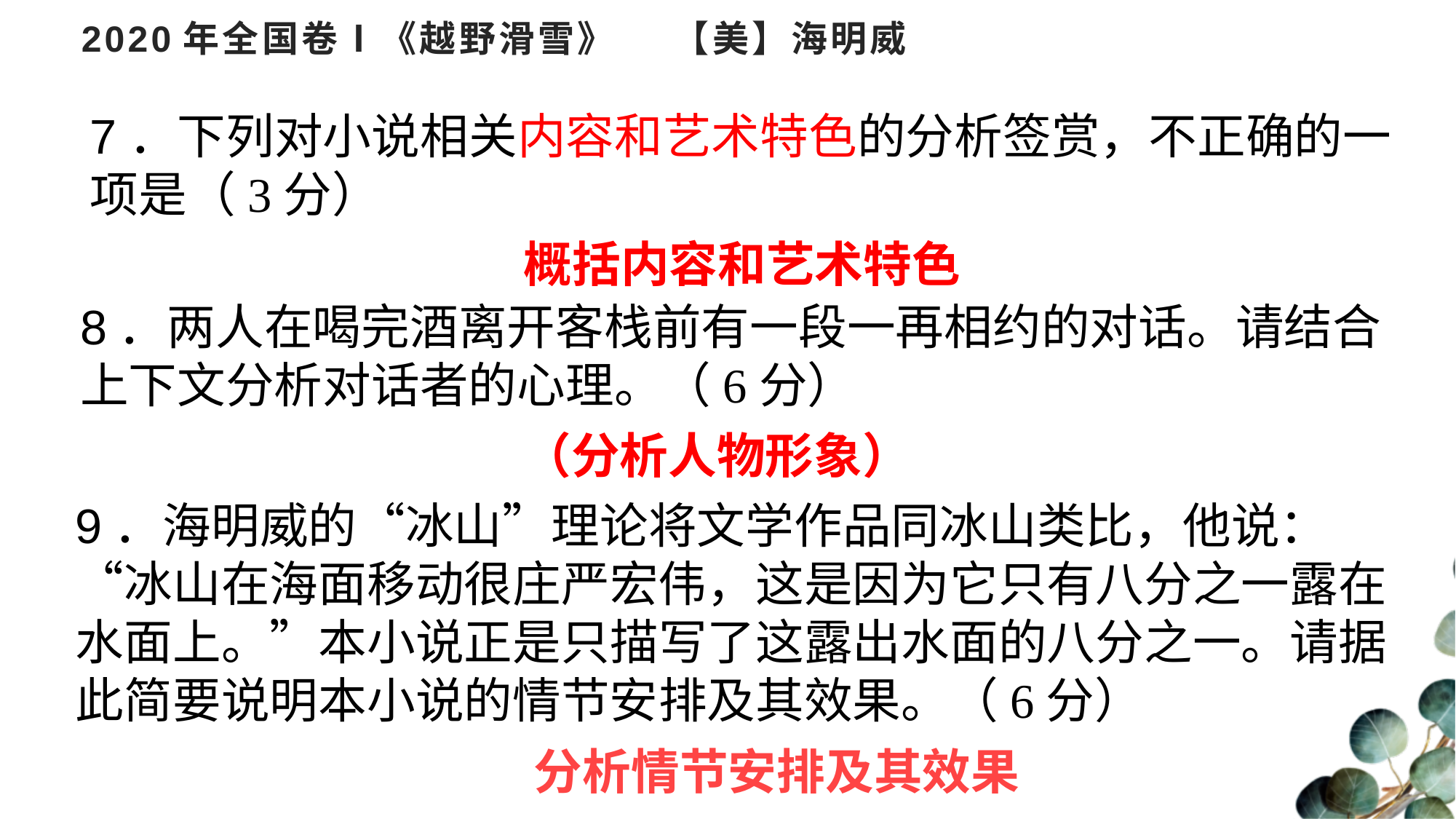

# 2020年全国卷Ⅰ《越野滑雪》     【美】海明威
7．下列对小说相关内容和艺术特色的分析签赏，不正确的一项是（3分）
概括内容和艺术特色
8．两人在喝完酒离开客栈前有一段一再相约的对话。请结合上下文分析对话者的心理。（6分）
（分析人物形象）
9．海明威的“冰山”理论将文学作品同冰山类比，他说：“冰山在海面移动很庄严宏伟，这是因为它只有八分之一露在水面上。”本小说正是只描写了这露出水面的八分之一。请据此简要说明本小说的情节安排及其效果。（6分）
分析情节安排及其效果